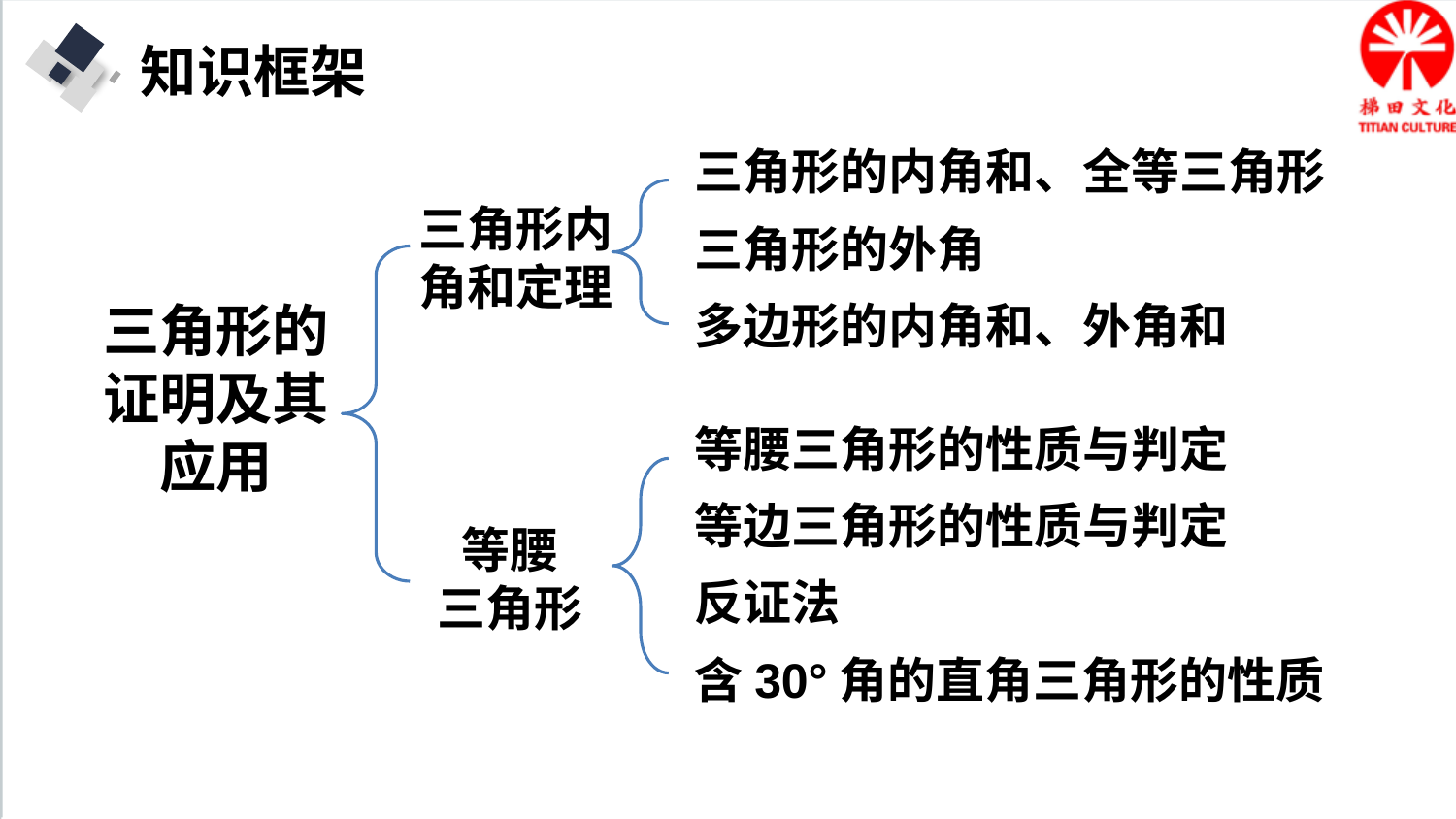

知识框架
三角形的内角和、全等三角形

三角形内角和定理
三角形的外角

三角形的证明及其应用
多边形的内角和、外角和
等腰三角形的性质与判定

等边三角形的性质与判定
等腰
三角形
反证法
含30°角的直角三角形的性质